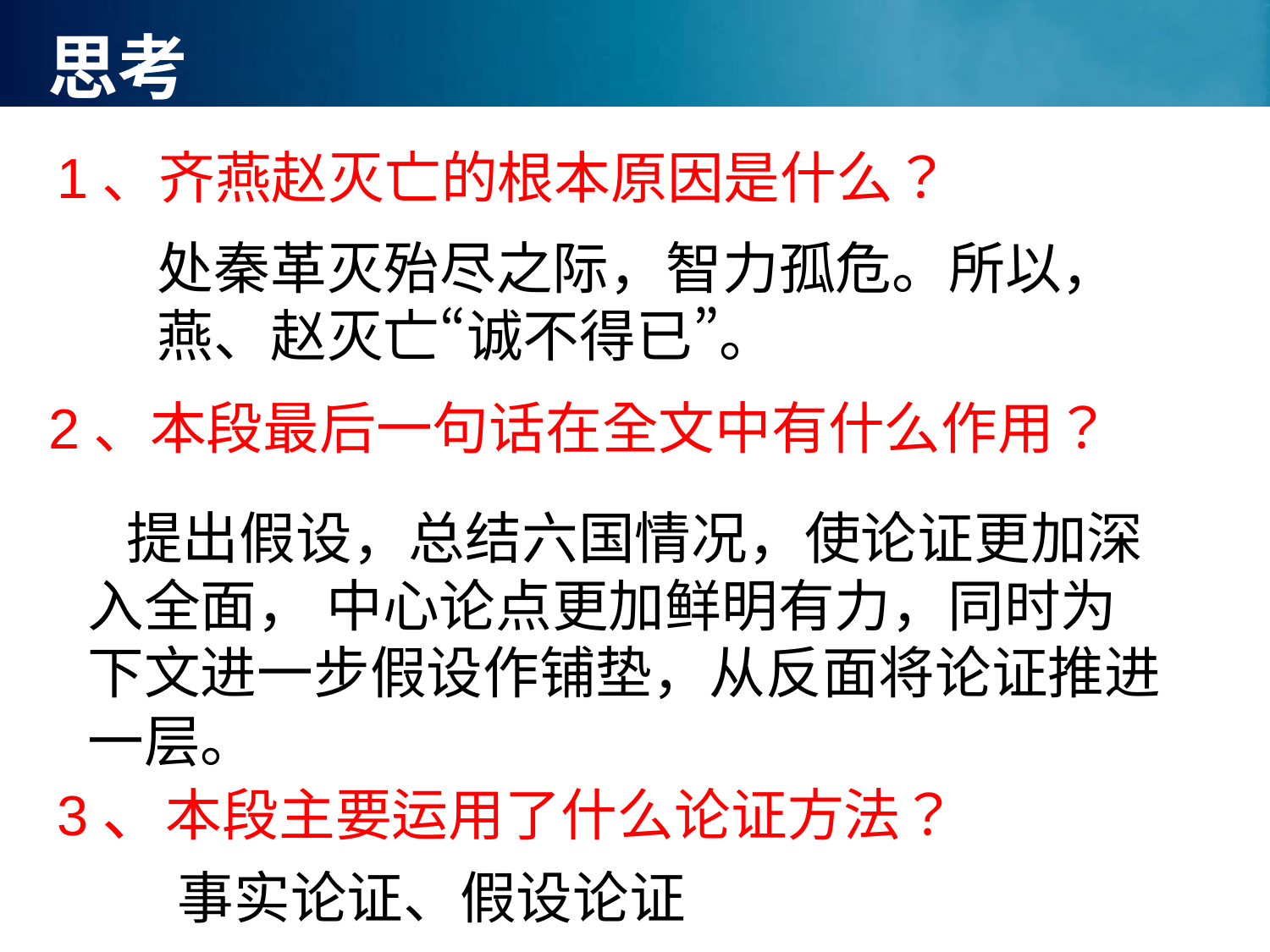

思考
1、齐燕赵灭亡的根本原因是什么？
处秦革灭殆尽之际，智力孤危。所以，燕、赵灭亡“诚不得已”。
2、本段最后一句话在全文中有什么作用？
  提出假设，总结六国情况，使论证更加深入全面， 中心论点更加鲜明有力，同时为下文进一步假设作铺垫，从反面将论证推进一层。
3、本段主要运用了什么论证方法？
事实论证、假设论证